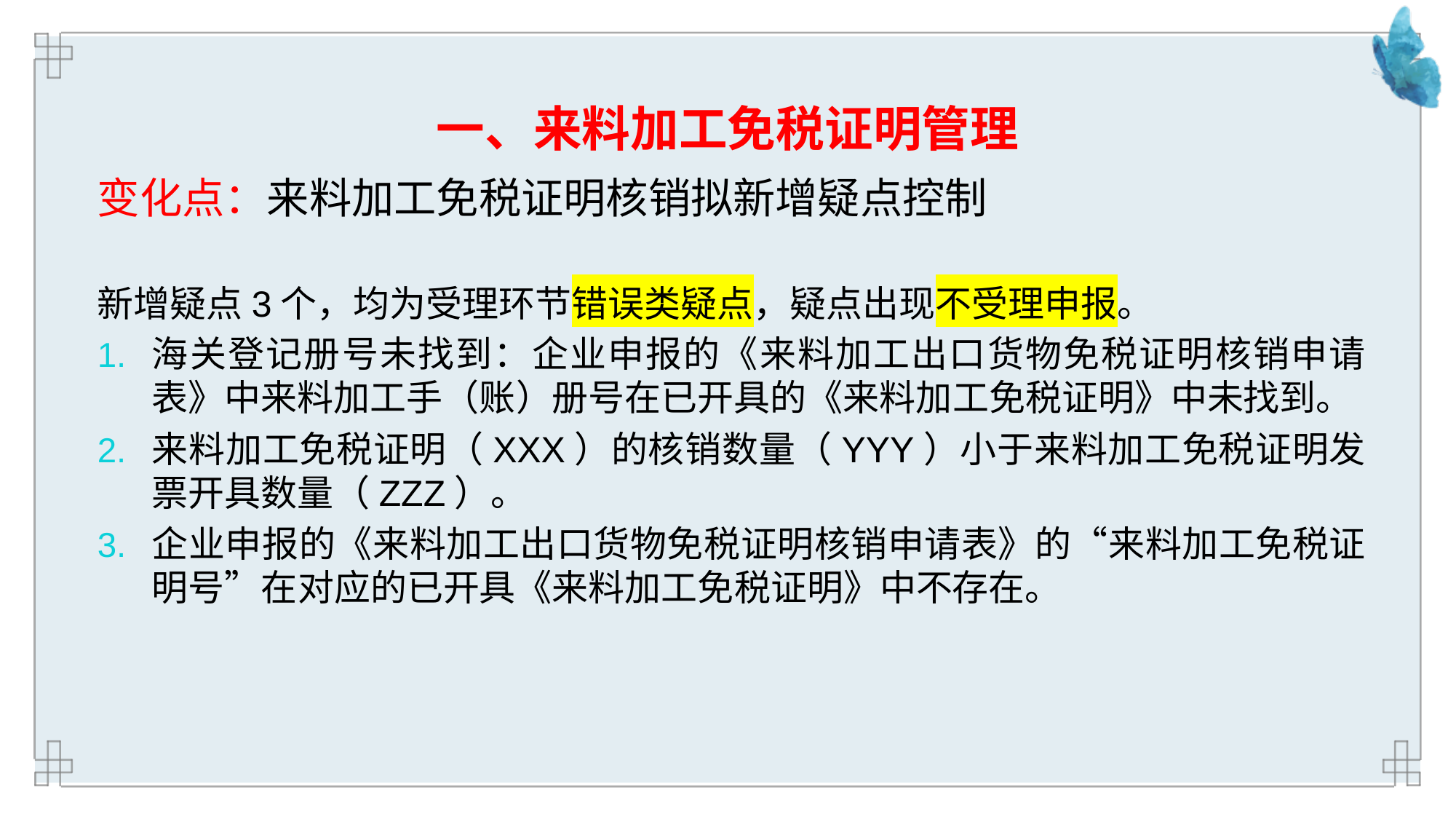

# 一、来料加工免税证明管理
变化点：来料加工免税证明核销拟新增疑点控制

新增疑点3个，均为受理环节错误类疑点，疑点出现不受理申报。
海关登记册号未找到：企业申报的《来料加工出口货物免税证明核销申请表》中来料加工手（账）册号在已开具的《来料加工免税证明》中未找到。
来料加工免税证明（XXX）的核销数量（YYY）小于来料加工免税证明发票开具数量（ZZZ）。
企业申报的《来料加工出口货物免税证明核销申请表》的“来料加工免税证明号”在对应的已开具《来料加工免税证明》中不存在。